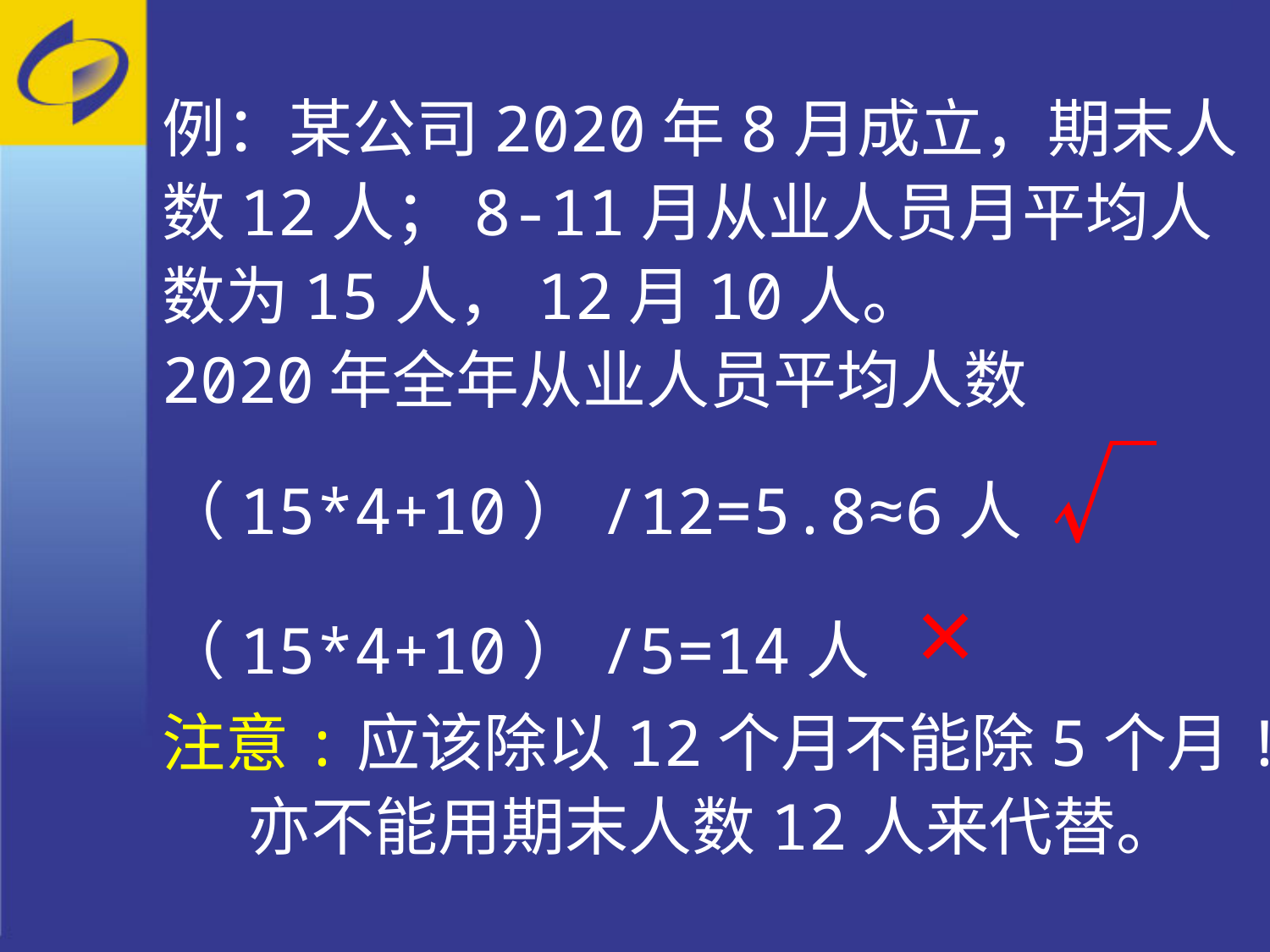

例：某公司2020年8月成立，期末人数12人；8-11月从业人员月平均人数为15人，12月10人。
2020年全年从业人员平均人数
（15*4+10）/12=5.8≈6人  √
（15*4+10）/5=14人  ×
注意:应该除以12个月不能除5个月!
     亦不能用期末人数12人来代替。